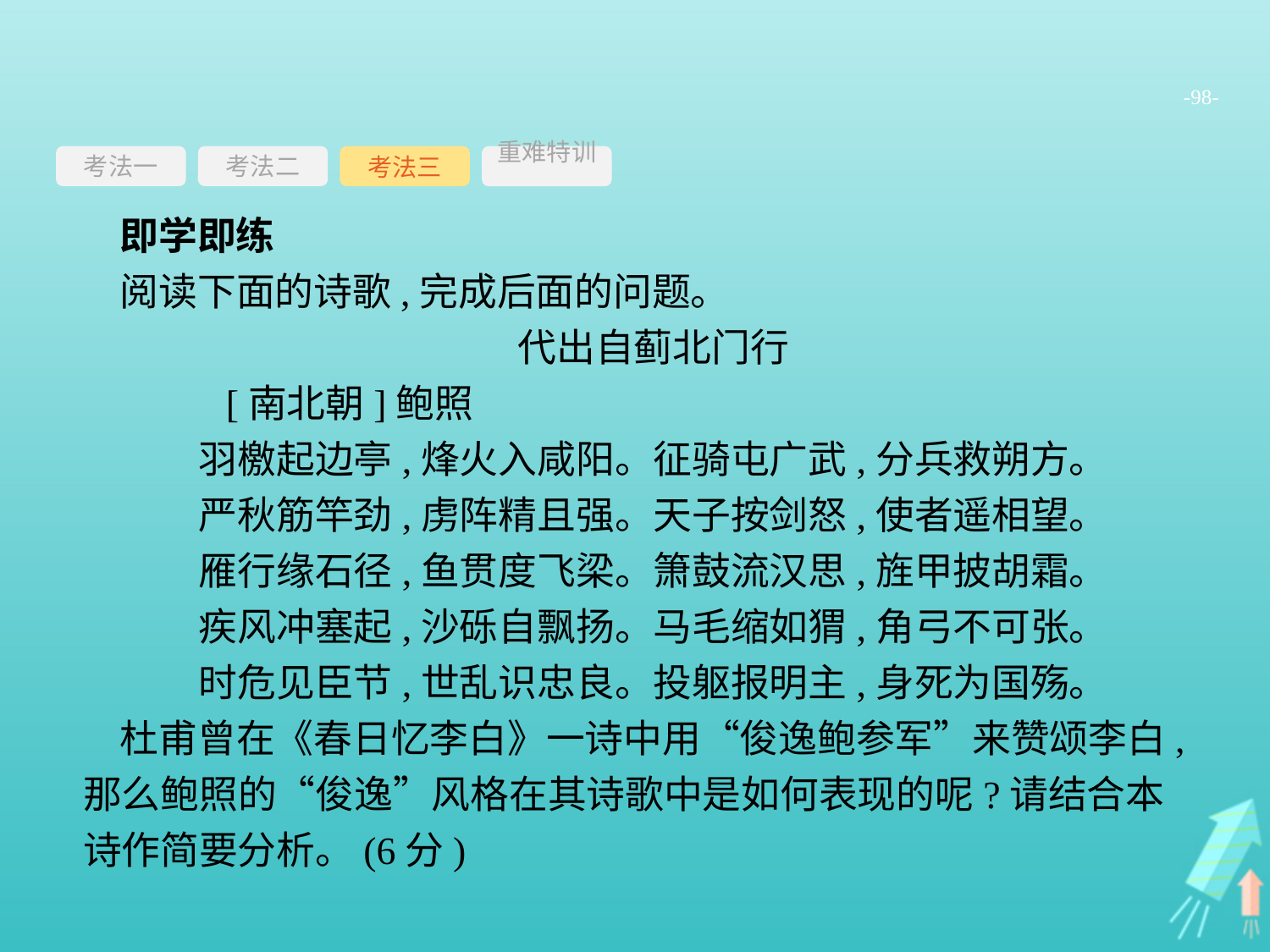

-98-
考法一
考法三
重难特训
考法二
即学即练
阅读下面的诗歌,完成后面的问题。
代出自蓟北门行
	[南北朝]鲍照
羽檄起边亭,烽火入咸阳。征骑屯广武,分兵救朔方。
严秋筋竿劲,虏阵精且强。天子按剑怒,使者遥相望。
雁行缘石径,鱼贯度飞梁。箫鼓流汉思,旌甲披胡霜。
疾风冲塞起,沙砾自飘扬。马毛缩如猬,角弓不可张。
时危见臣节,世乱识忠良。投躯报明主,身死为国殇。
杜甫曾在《春日忆李白》一诗中用“俊逸鲍参军”来赞颂李白,那么鲍照的“俊逸”风格在其诗歌中是如何表现的呢?请结合本诗作简要分析。(6分)